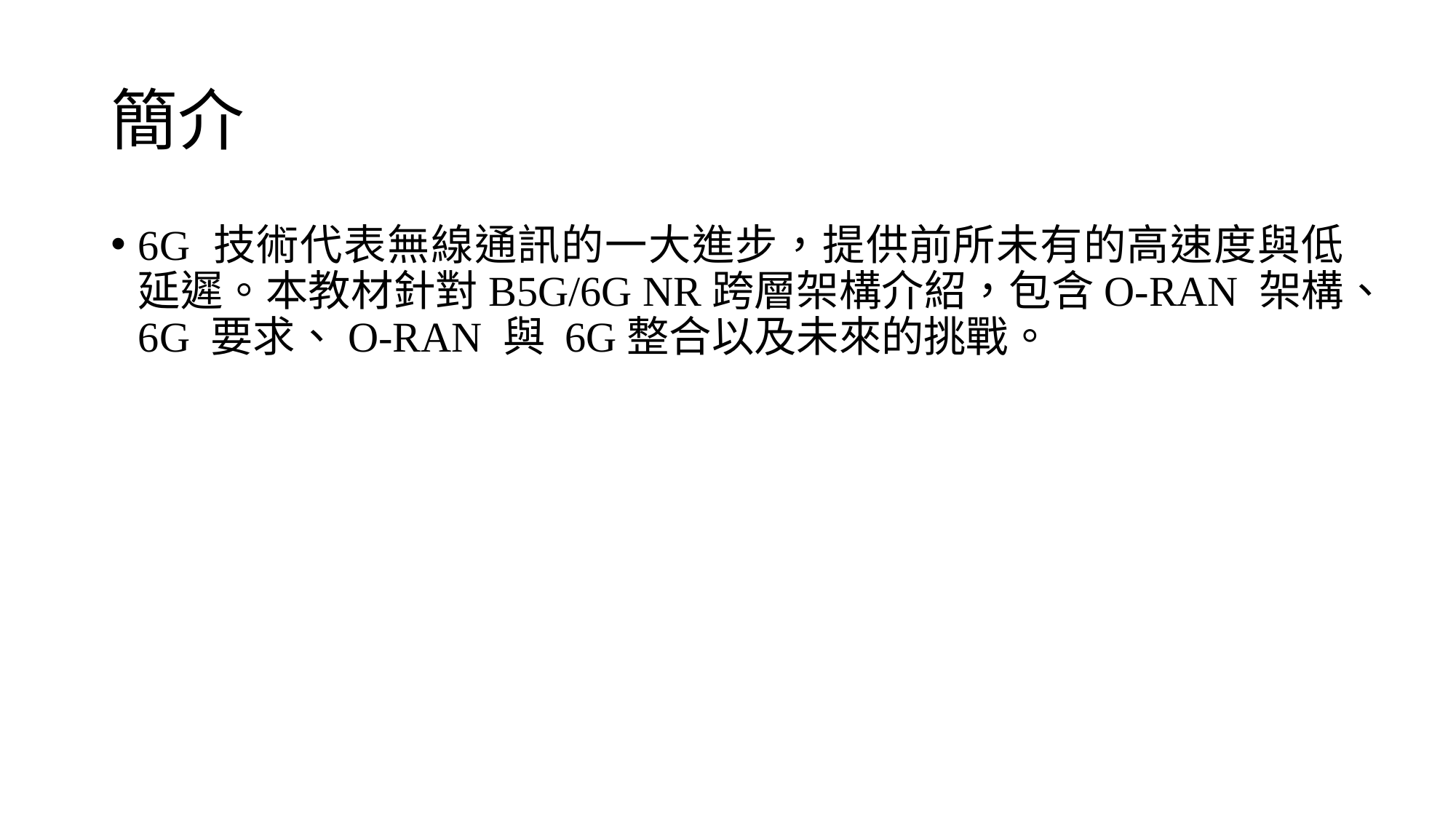

# 簡介
6G 技術代表無線通訊的一大進步，提供前所未有的高速度與低延遲。本教材針對B5G/6G NR跨層架構介紹，包含O-RAN 架構、6G 要求、O-RAN 與 6G整合以及未來的挑戰。